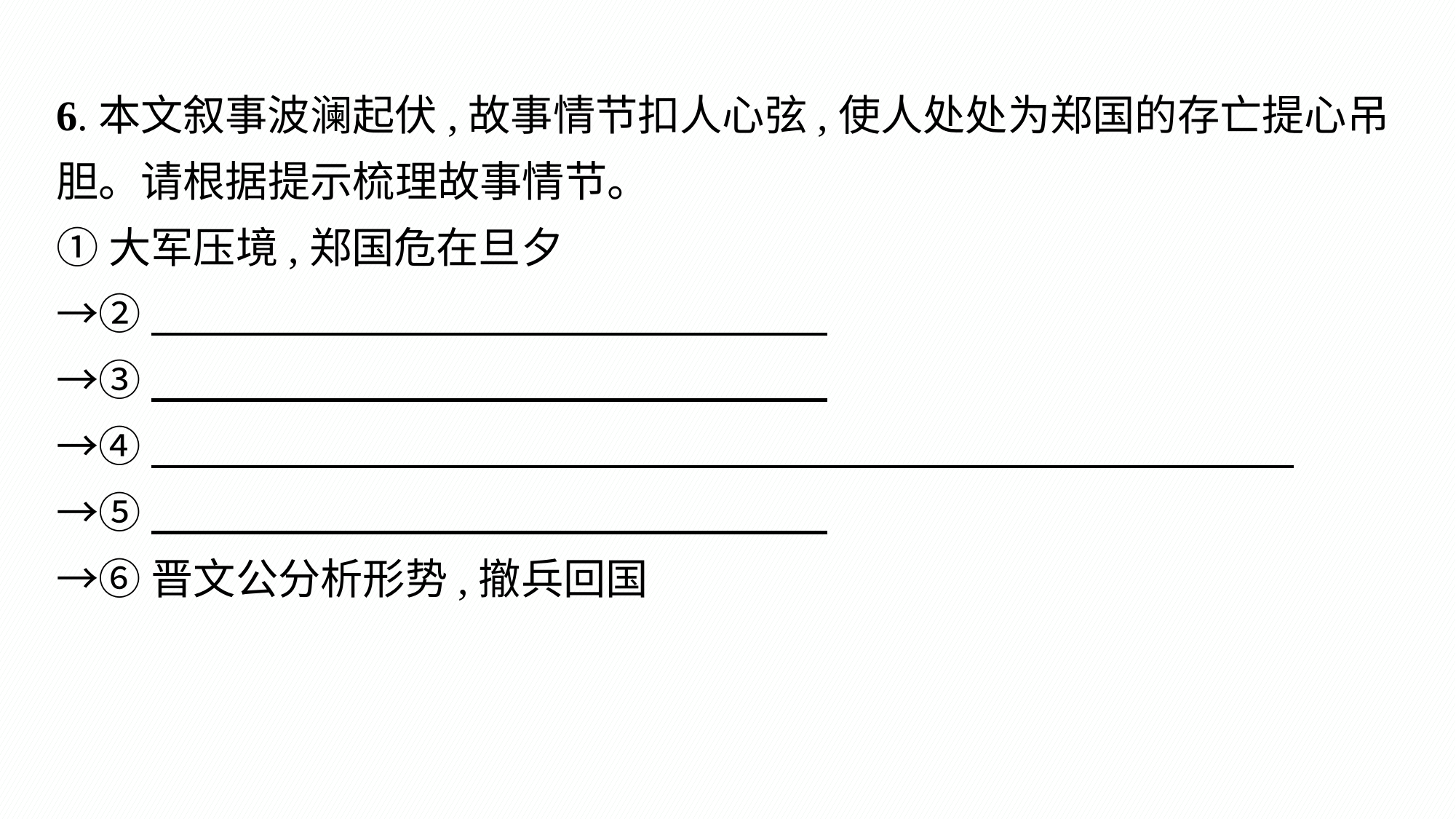

6.本文叙事波澜起伏,故事情节扣人心弦,使人处处为郑国的存亡提心吊胆。请根据提示梳理故事情节。
①大军压境,郑国危在旦夕
→②
→③
→④
→⑤
→⑥晋文公分析形势,撤兵回国